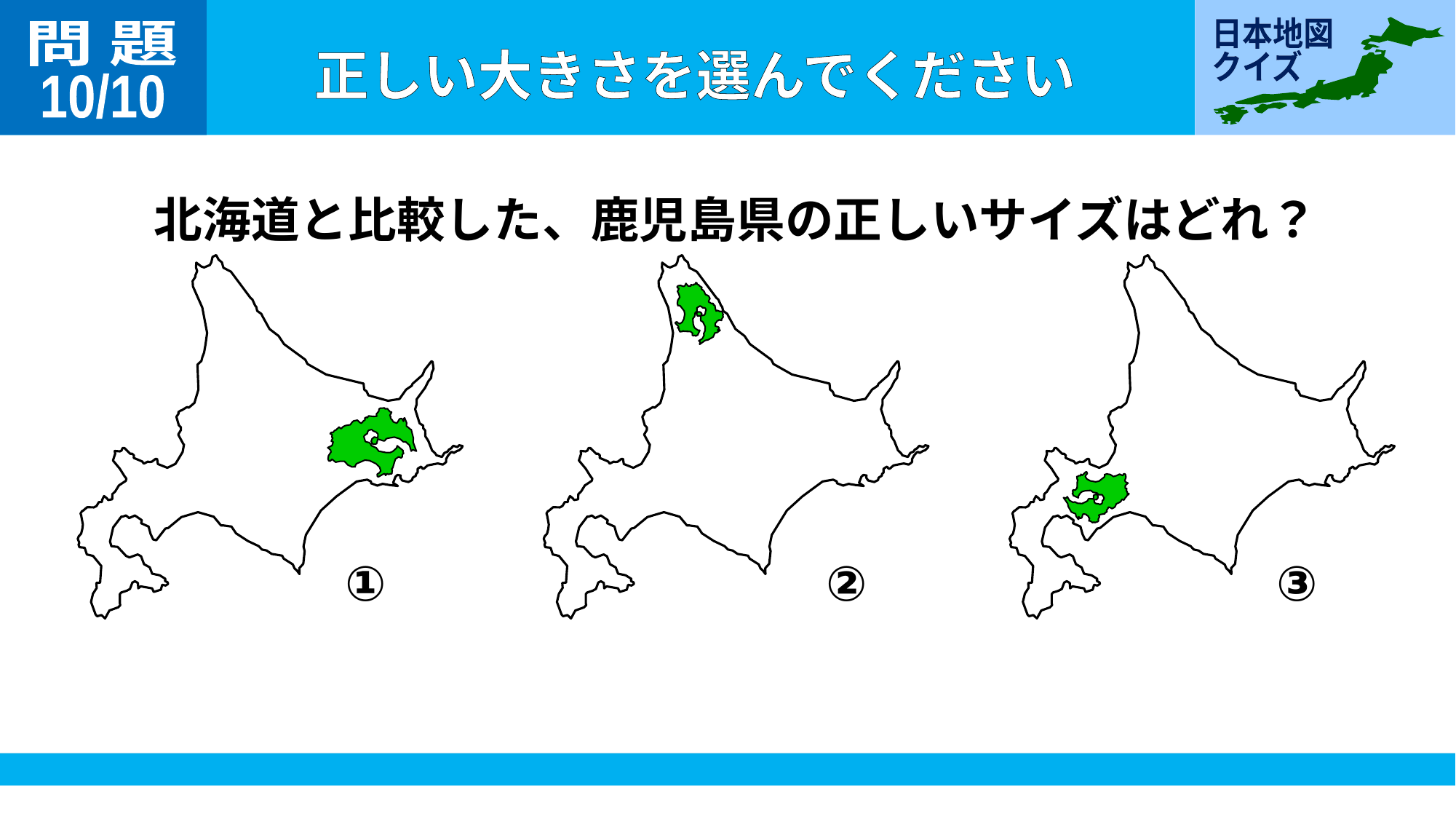

問 題
10/10
北海道と比較した、鹿児島県の正しいサイズはどれ？

①
②
③